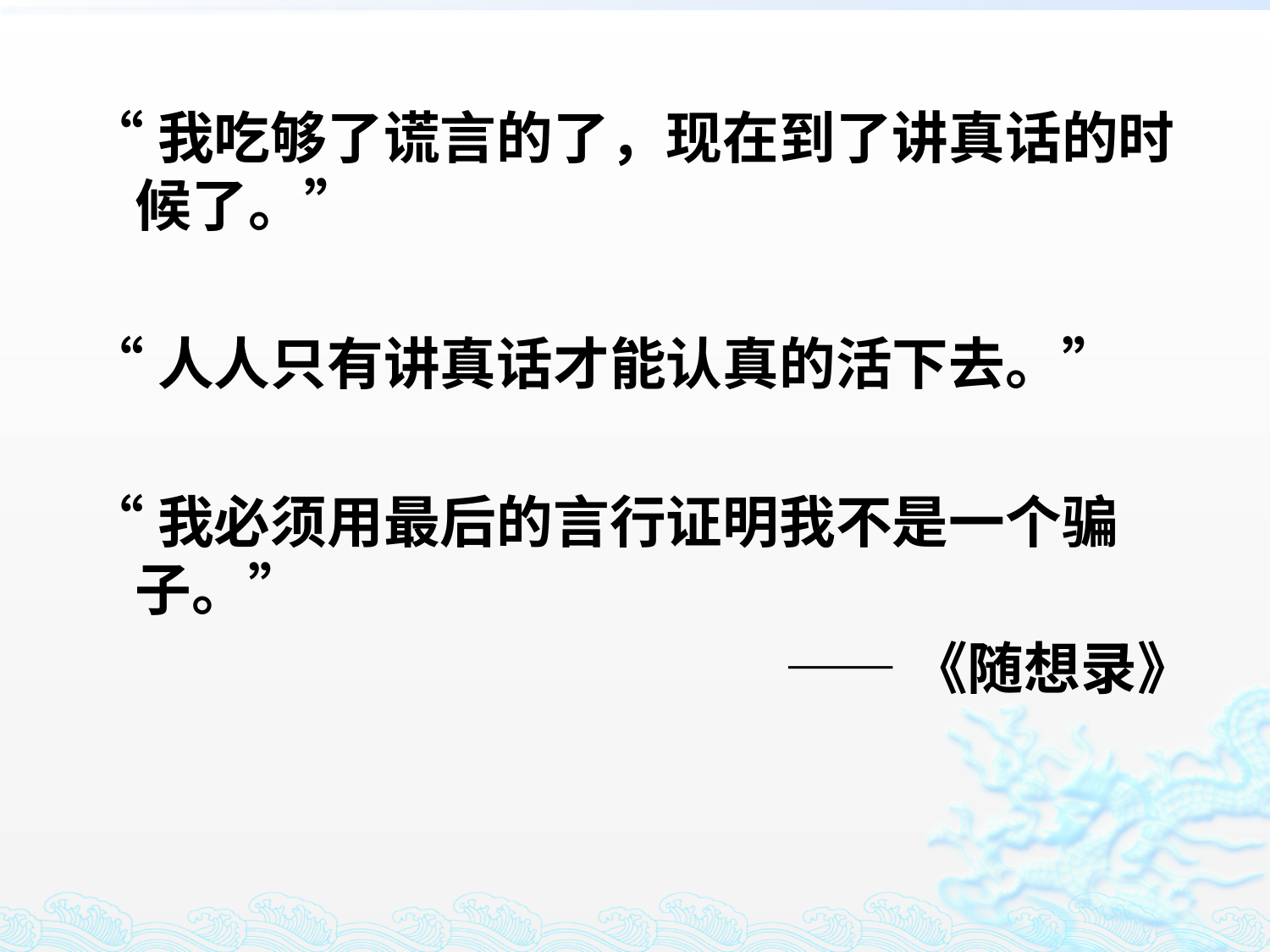

“我吃够了谎言的了，现在到了讲真话的时候了。”

“人人只有讲真话才能认真的活下去。”

“我必须用最后的言行证明我不是一个骗子。”
 ——《随想录》